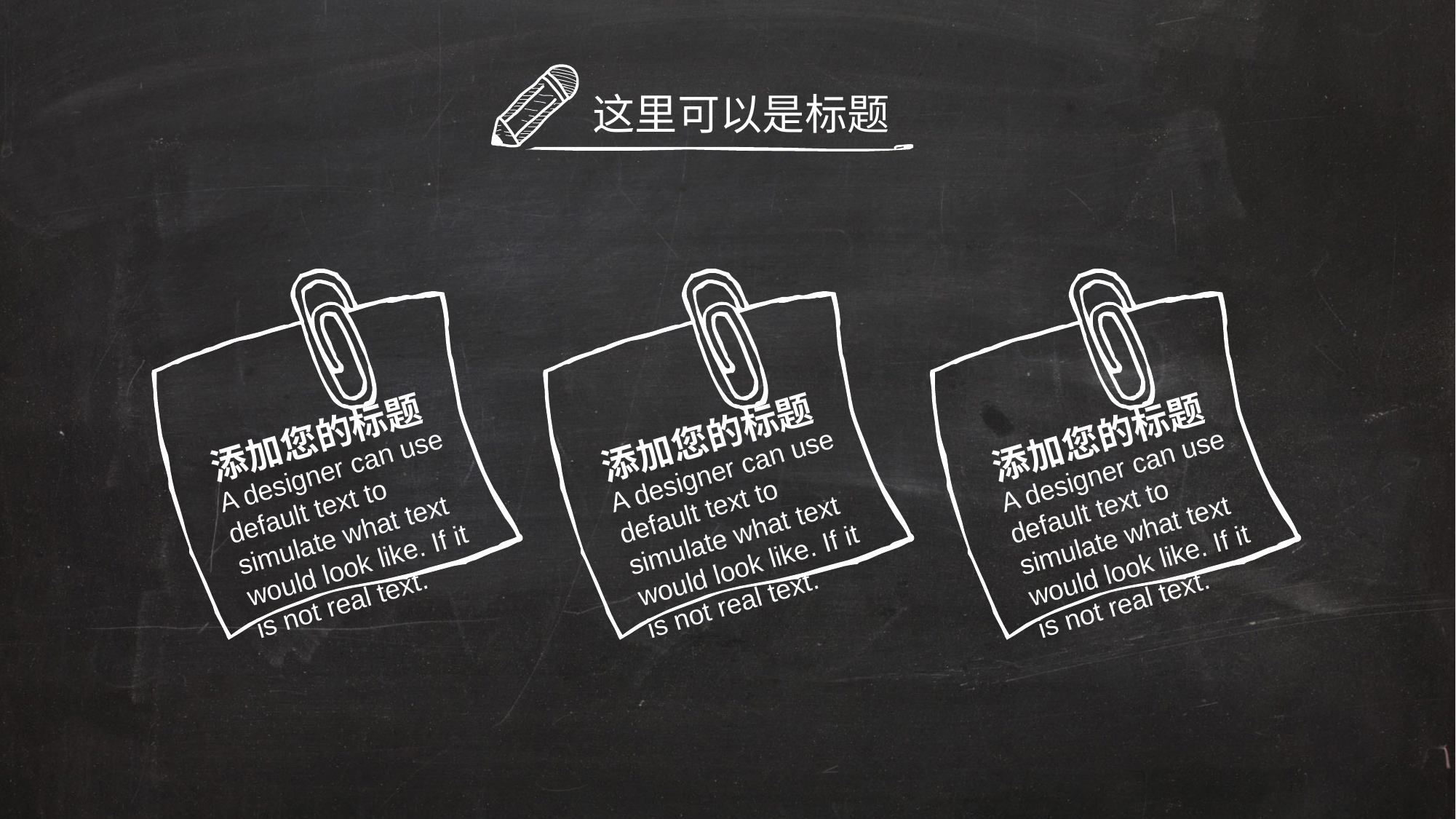

这里可以是标题

添加您的标题
添加您的标题
添加您的标题
A designer can use default text to simulate what text would look like. If it is not real text.
A designer can use default text to simulate what text would look like. If it is not real text.
A designer can use default text to simulate what text would look like. If it is not real text.